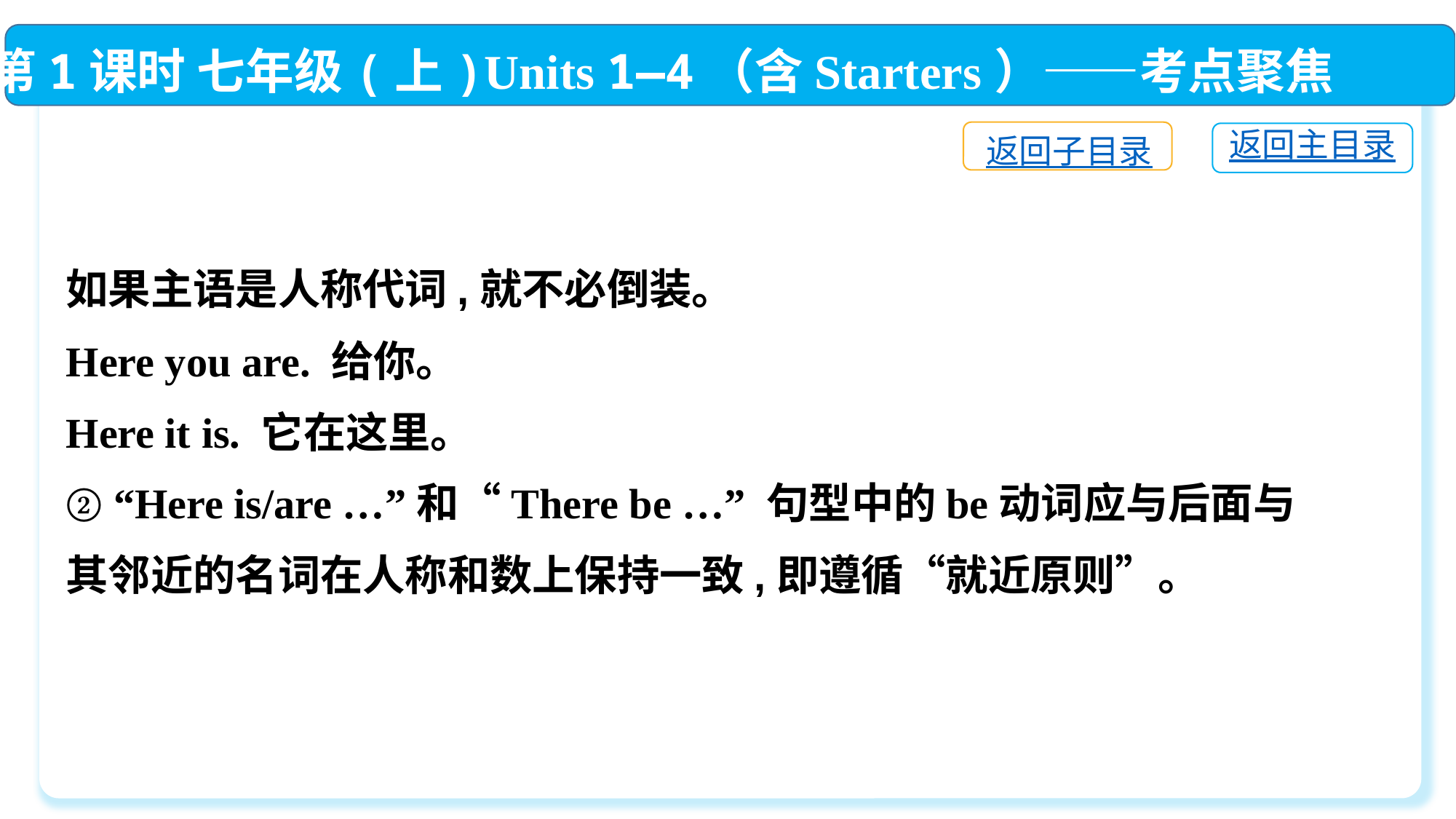

第1课时 七年级(上)Units 1—4（含Starters）——考点聚焦

返回子目录
返回主目录

如果主语是人称代词,就不必倒装。
Here you are. 给你。
Here it is. 它在这里。
② “Here is/are …”和“There be …” 句型中的be动词应与后面与其邻近的名词在人称和数上保持一致,即遵循“就近原则”。